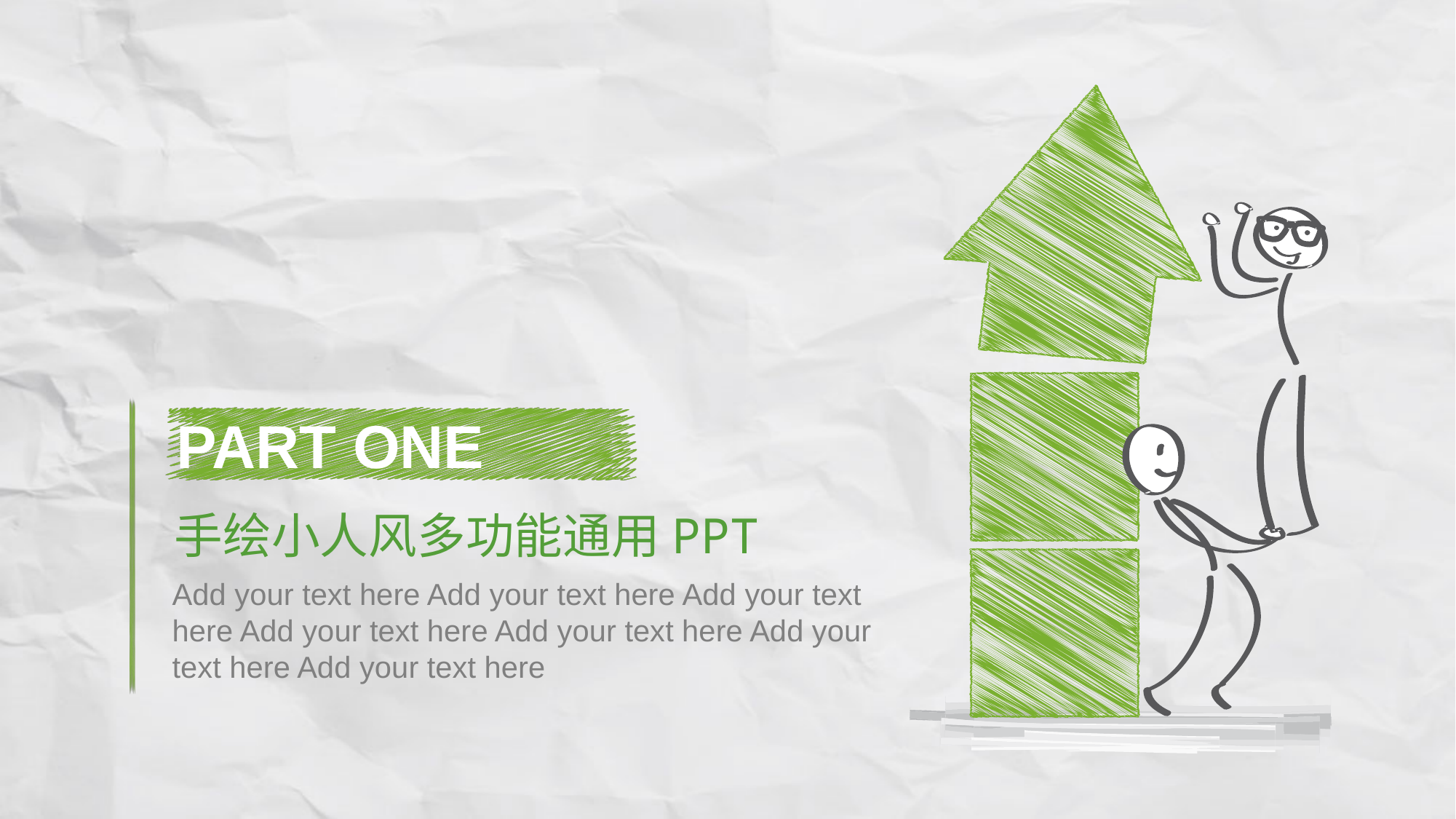

PART ONE
手绘小人风多功能通用PPT
Add your text here Add your text here Add your text here Add your text here Add your text here Add your text here Add your text here